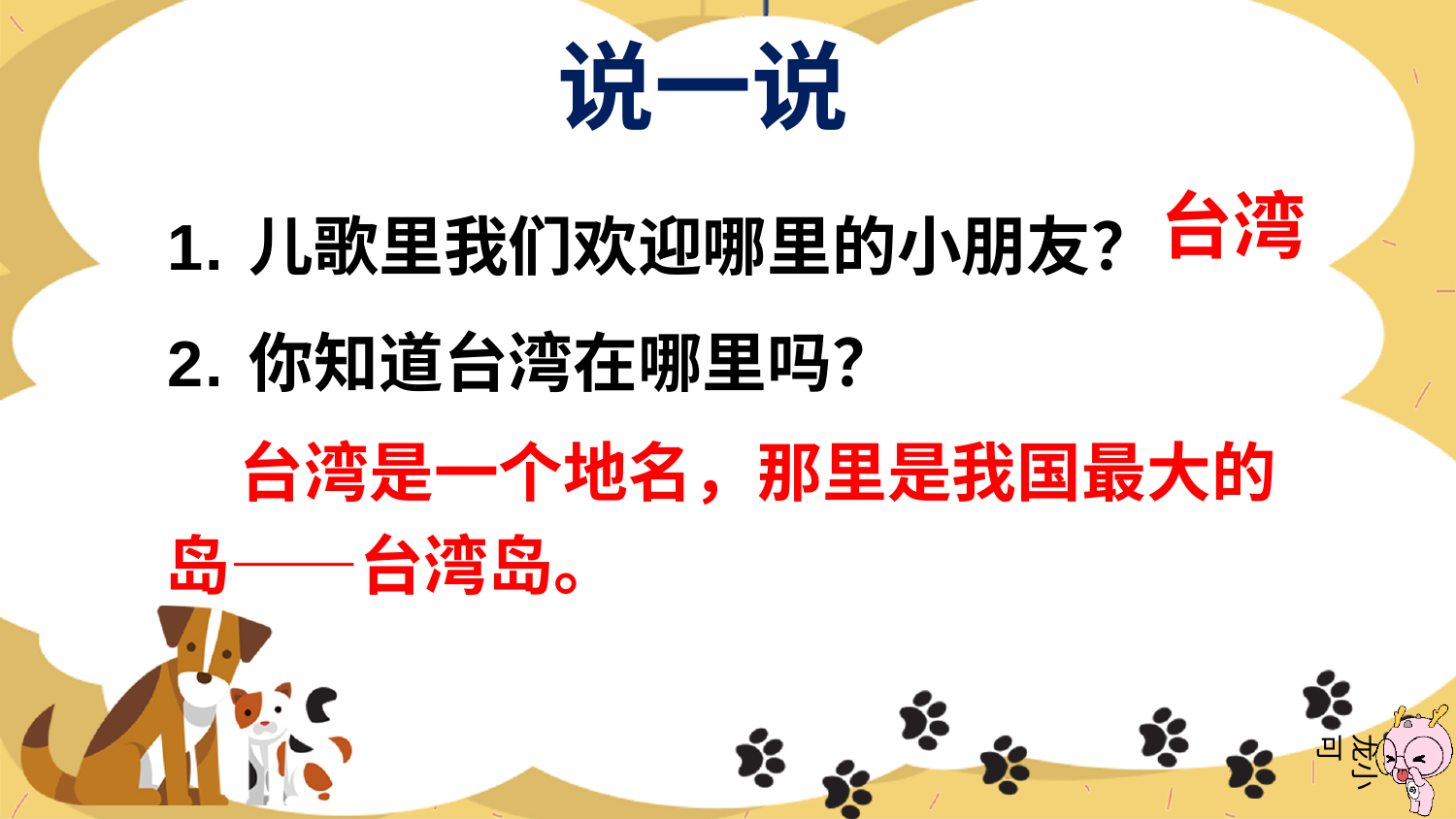

说一说
儿歌里我们欢迎哪里的小朋友？
你知道台湾在哪里吗？
台湾
    台湾是一个地名，那里是我国最大的岛——台湾岛。